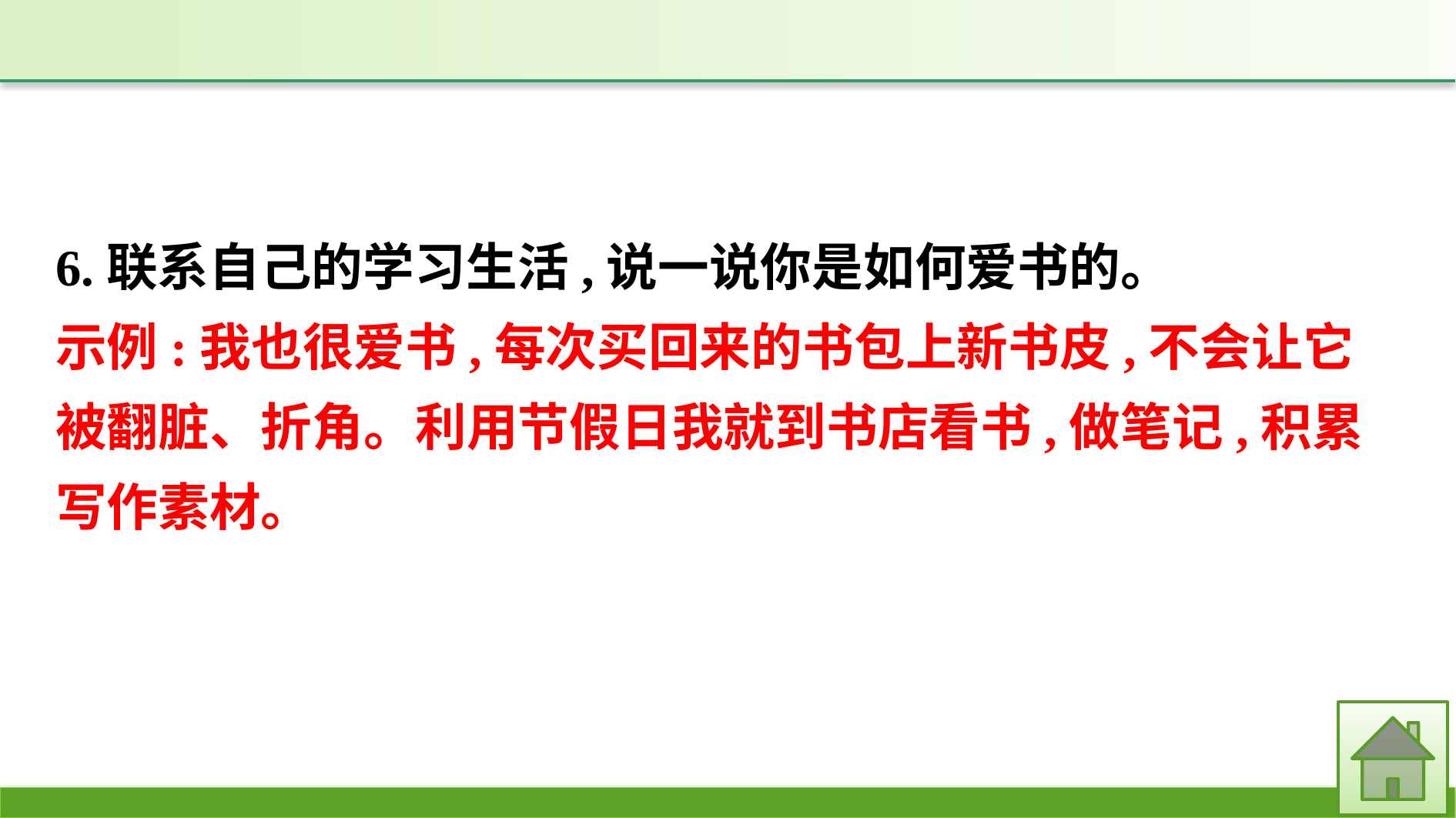

6.联系自己的学习生活,说一说你是如何爱书的。
示例:我也很爱书,每次买回来的书包上新书皮,不会让它被翻脏、折角。利用节假日我就到书店看书,做笔记,积累写作素材。